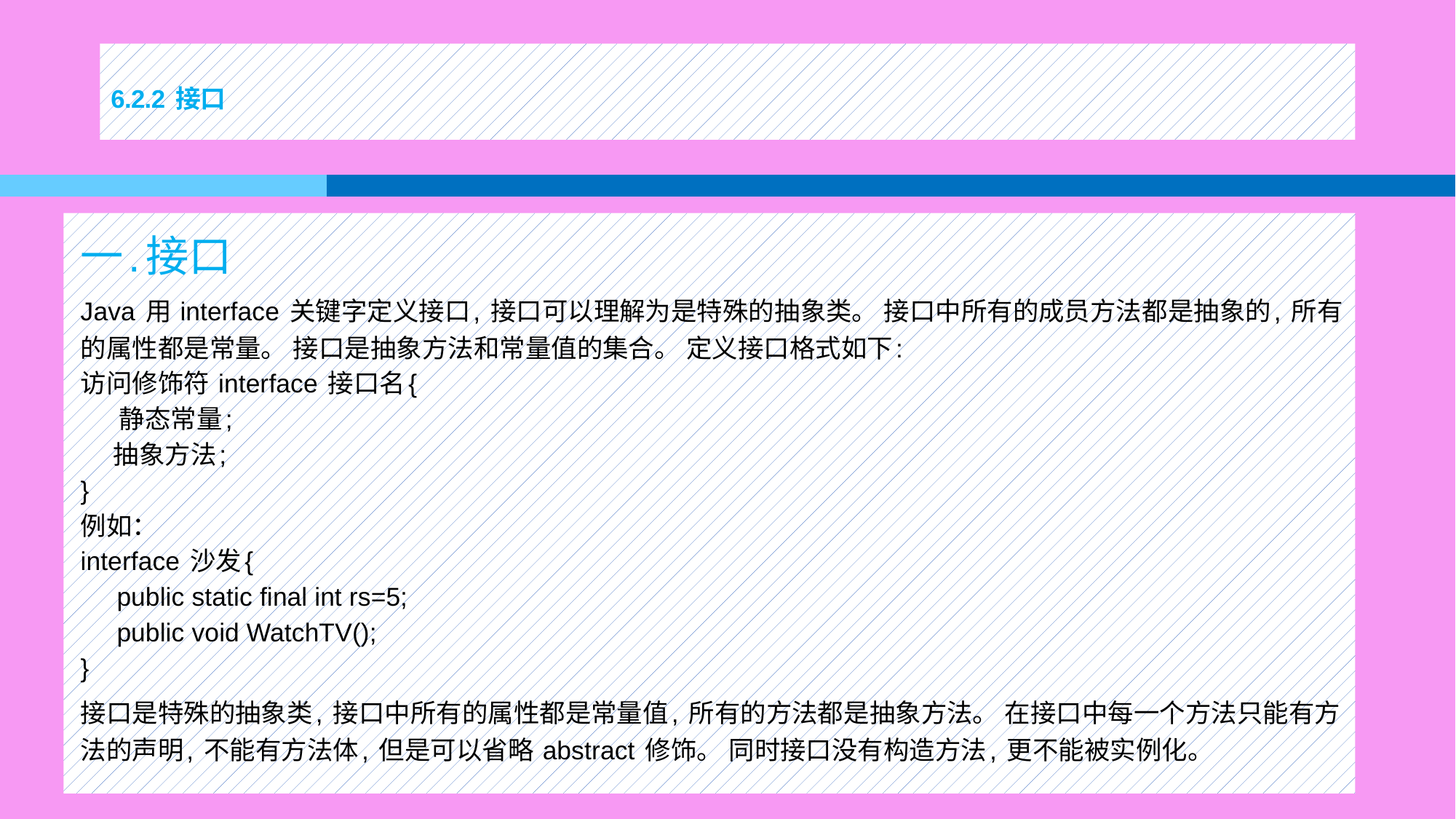

# 6.2.2 接口
一.接口
Java 用 interface 关键字定义接口, 接口可以理解为是特殊的抽象类。 接口中所有的成员方法都是抽象的, 所有的属性都是常量。 接口是抽象方法和常量值的集合。 定义接口格式如下:
访问修饰符 interface 接口名{
      静态常量;
     抽象方法;
}
例如：
interface 沙发{
     public static final int rs=5;
     public void WatchTV();
}
接口是特殊的抽象类, 接口中所有的属性都是常量值, 所有的方法都是抽象方法。 在接口中每一个方法只能有方法的声明, 不能有方法体, 但是可以省略 abstract 修饰。 同时接口没有构造方法, 更不能被实例化。